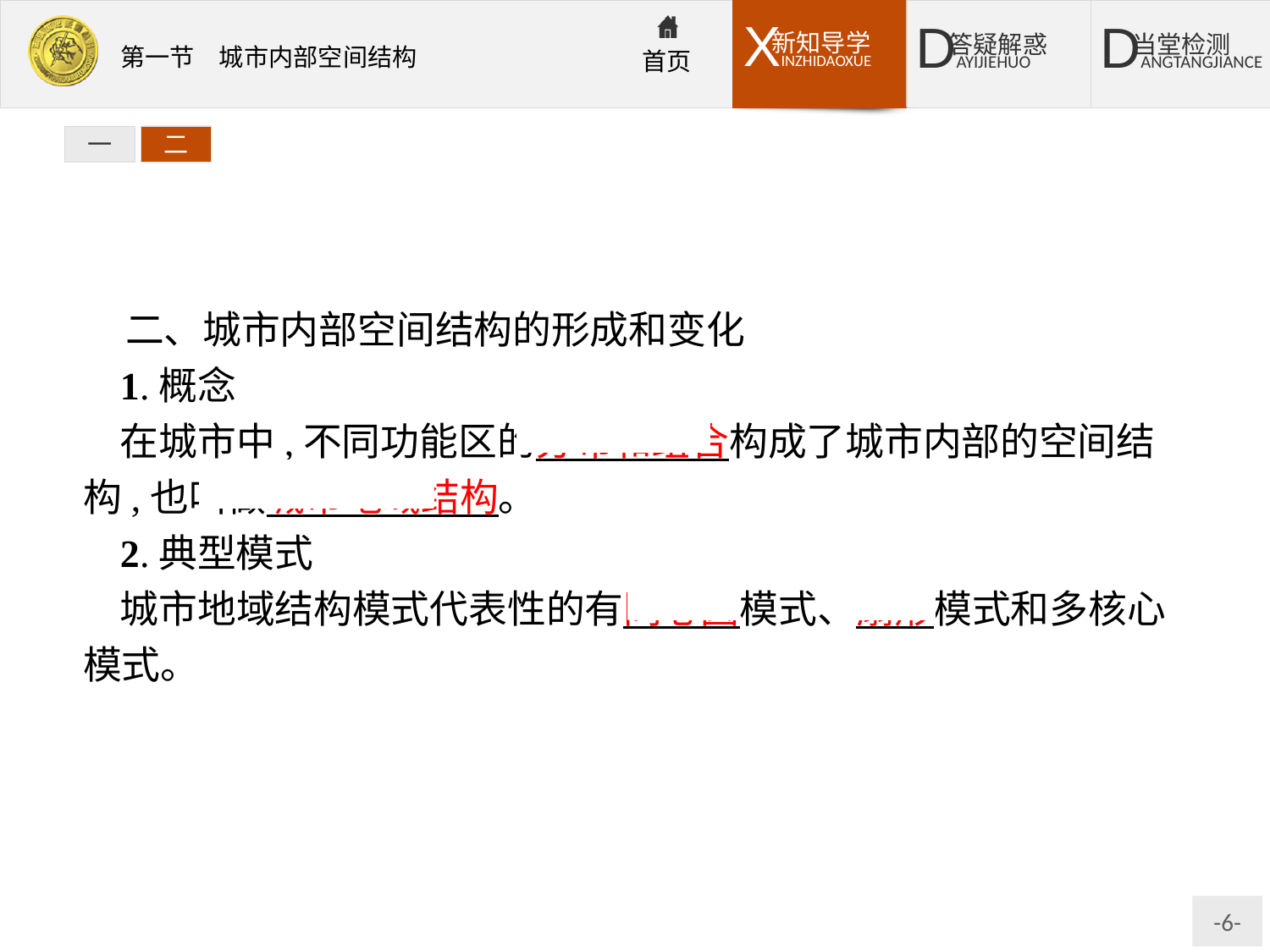

一
二
二、城市内部空间结构的形成和变化
1.概念
在城市中,不同功能区的分布和组合构成了城市内部的空间结构,也叫做城市地域结构。
2.典型模式
城市地域结构模式代表性的有同心圆模式、扇形模式和多核心模式。